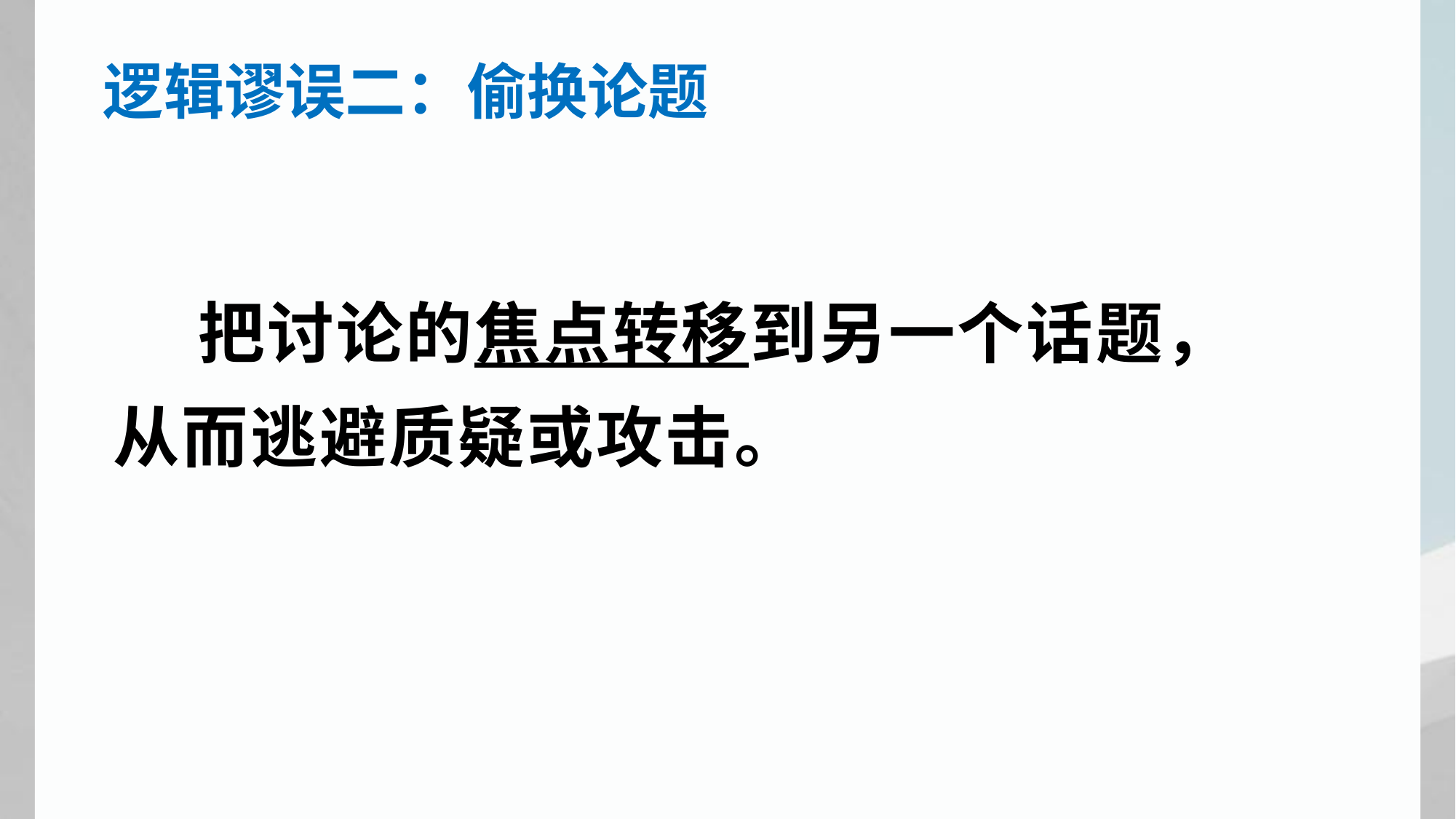

逻辑谬误二：偷换论题
    把讨论的焦点转移到另一个话题，从而逃避质疑或攻击。